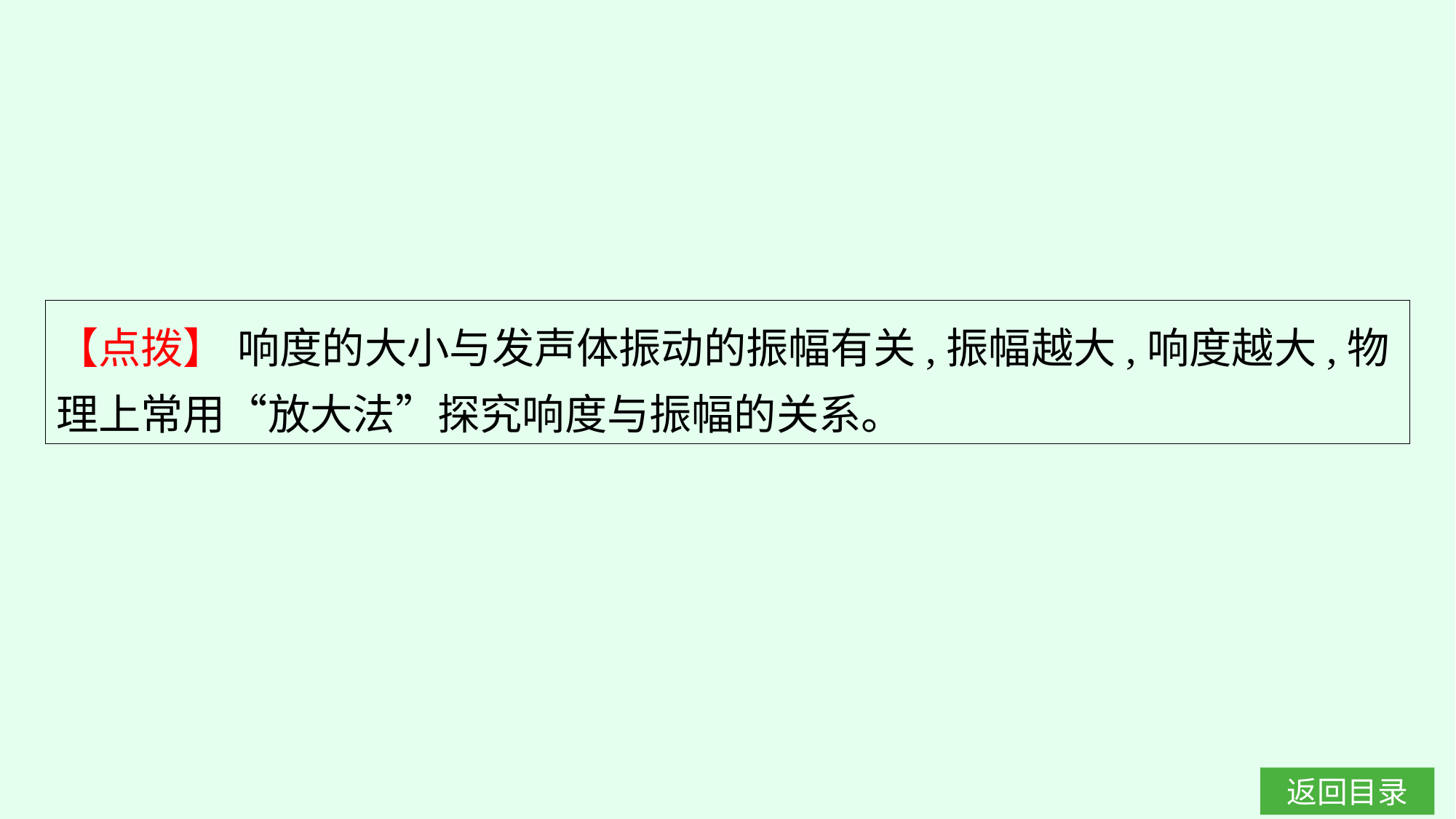

【点拨】 响度的大小与发声体振动的振幅有关,振幅越大,响度越大,物理上常用“放大法”探究响度与振幅的关系。